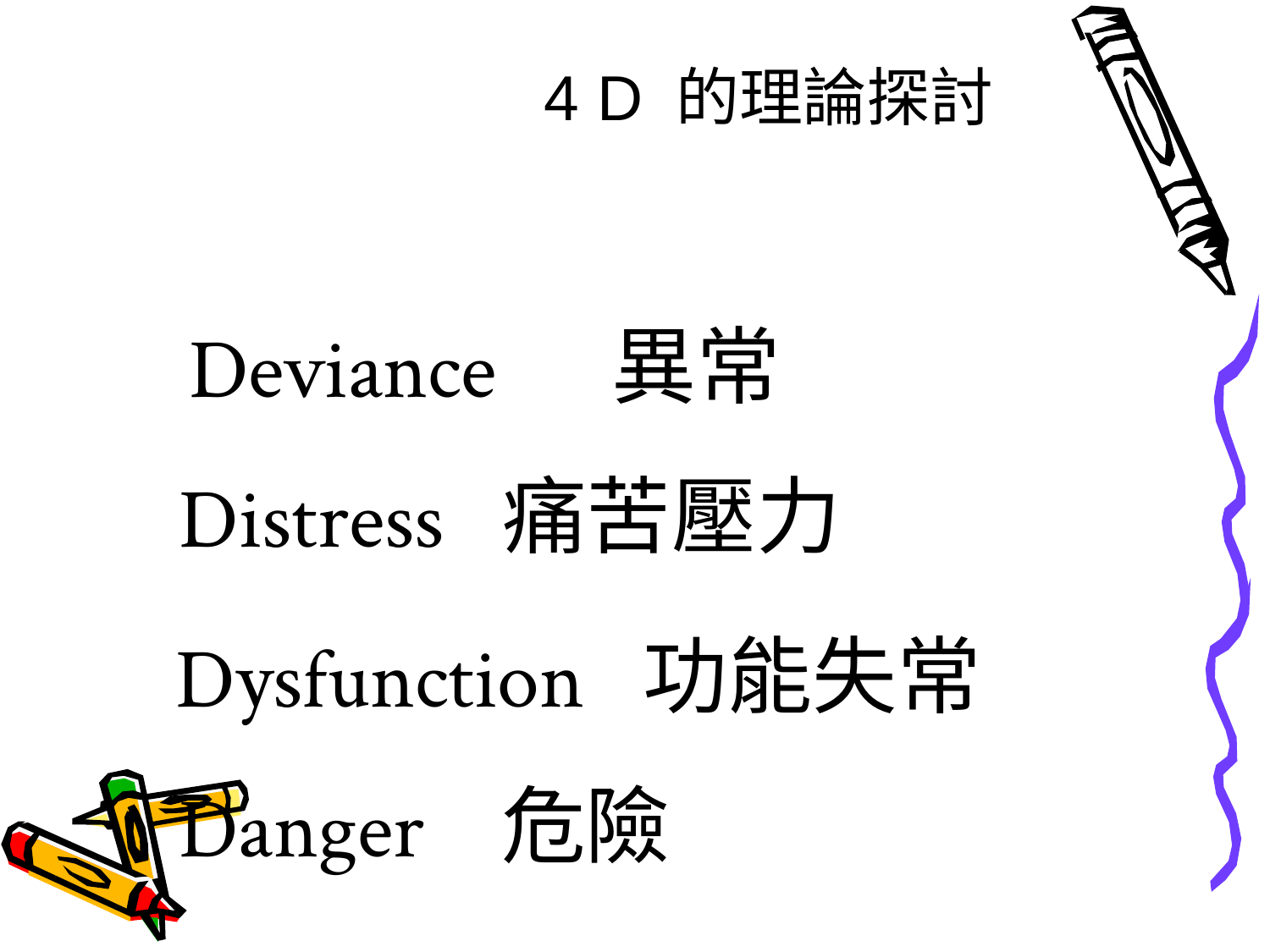

# 4 D 的理論探討

Deviance     異常
Distress  痛苦壓力
Dysfunction  功能失常
Danger   危險